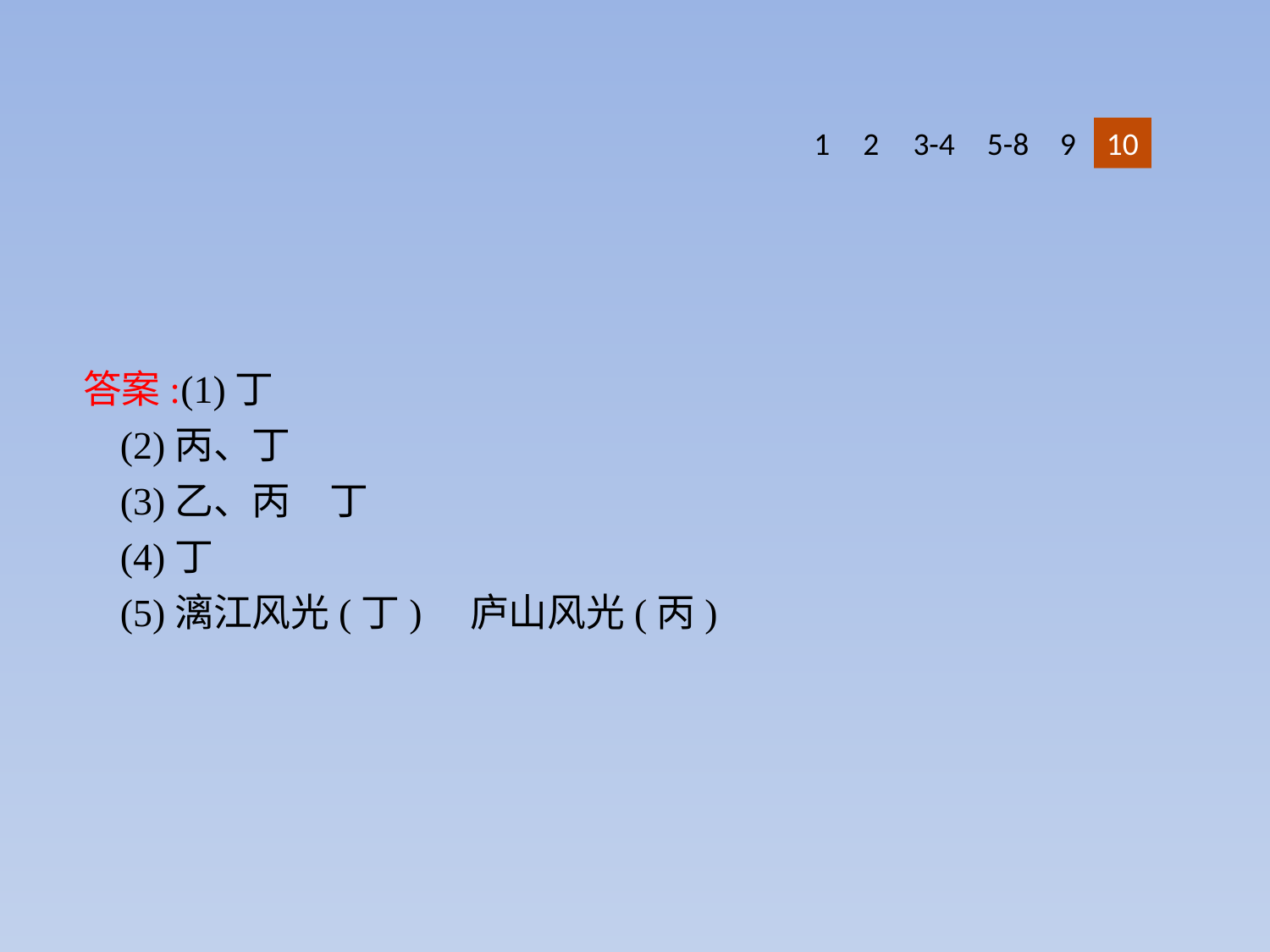

1
2
3-4
5-8
9
10
答案:(1)丁
(2)丙、丁
(3)乙、丙　丁
(4)丁
(5)漓江风光(丁)　庐山风光(丙)